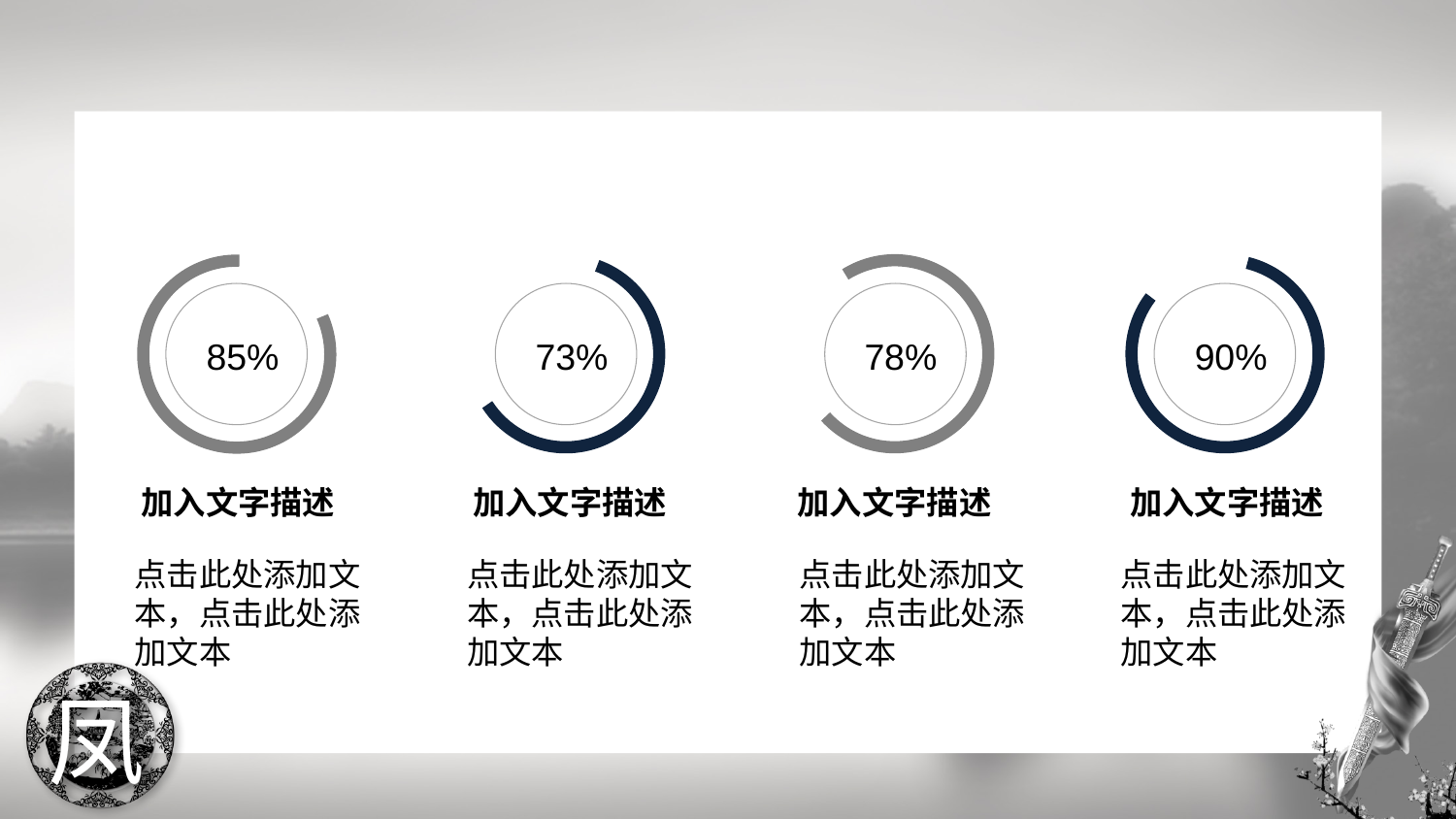

85%
73%
90%
78%
加入文字描述
加入文字描述
加入文字描述
加入文字描述
点击此处添加文本，点击此处添加文本

点击此处添加文本，点击此处添加文本

点击此处添加文本，点击此处添加文本

点击此处添加文本，点击此处添加文本